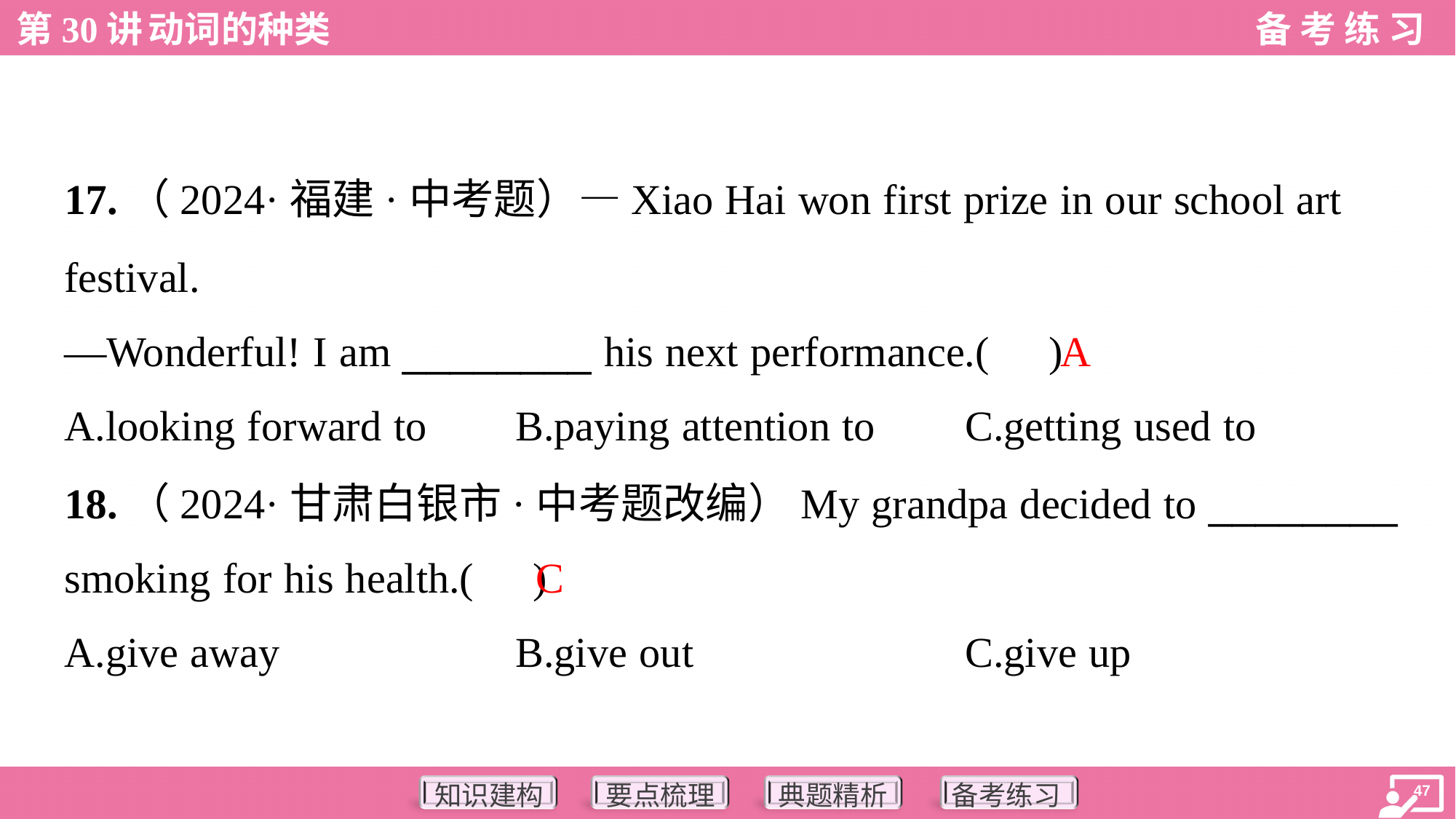

17.（2024·福建·中考题）—Xiao Hai won first prize in our school art
festival.
—Wonderful! I am ________ his next performance.(     )
A
A.looking forward to	B.paying attention to	C.getting used to
18.（2024·甘肃白银市·中考题改编）My grandpa decided to ________
smoking for his health.(     )
C
A.give away	B.give out	C.give up